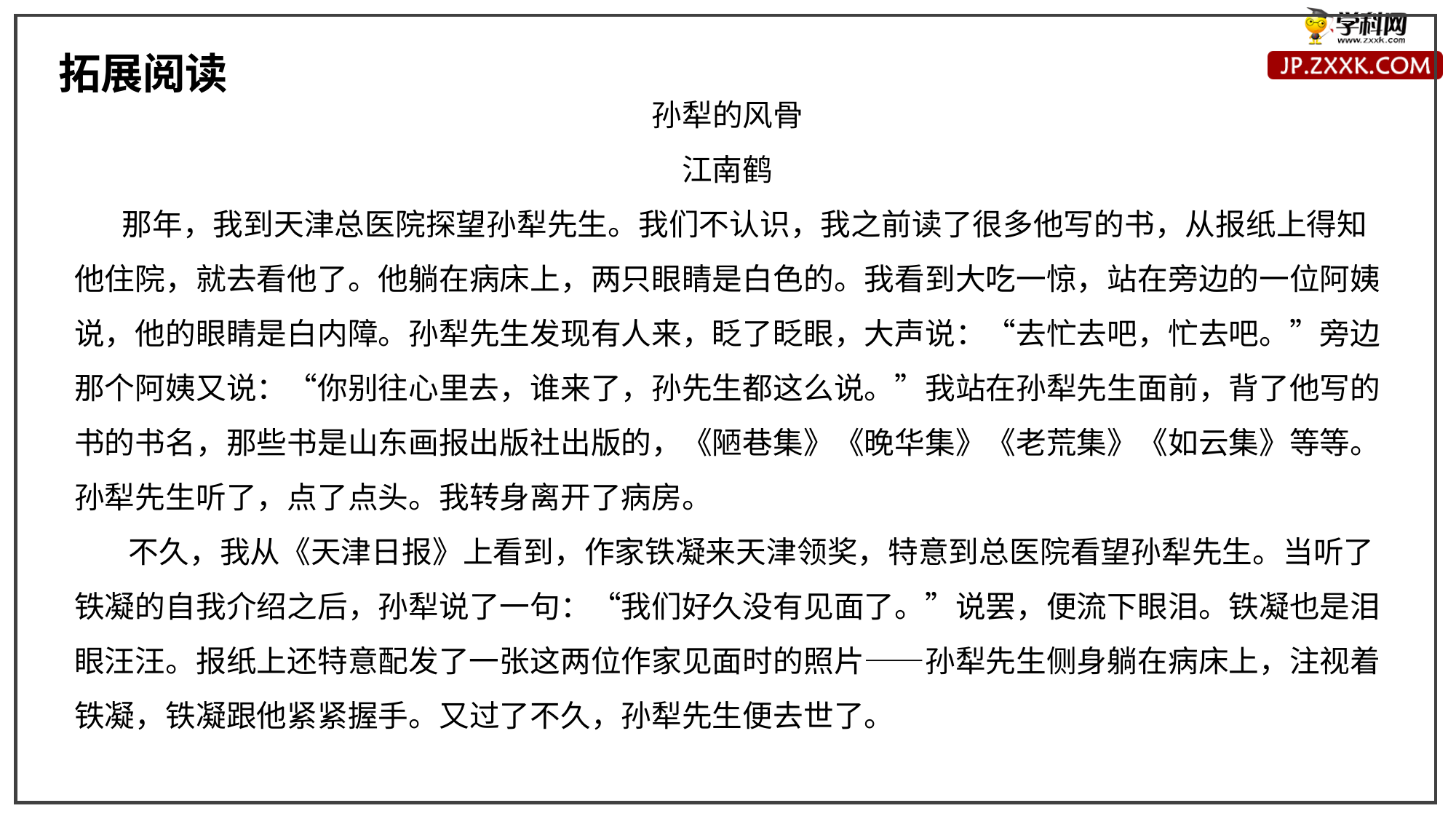

拓展阅读
孙犁的风骨
江南鹤
      那年，我到天津总医院探望孙犁先生。我们不认识，我之前读了很多他写的书，从报纸上得知他住院，就去看他了。他躺在病床上，两只眼睛是白色的。我看到大吃一惊，站在旁边的一位阿姨说，他的眼睛是白内障。孙犁先生发现有人来，眨了眨眼，大声说：“去忙去吧，忙去吧。”旁边那个阿姨又说：“你别往心里去，谁来了，孙先生都这么说。”我站在孙犁先生面前，背了他写的书的书名，那些书是山东画报出版社出版的，《陋巷集》《晚华集》《老荒集》《如云集》等等。孙犁先生听了，点了点头。我转身离开了病房。
       不久，我从《天津日报》上看到，作家铁凝来天津领奖，特意到总医院看望孙犁先生。当听了铁凝的自我介绍之后，孙犁说了一句：“我们好久没有见面了。”说罢，便流下眼泪。铁凝也是泪眼汪汪。报纸上还特意配发了一张这两位作家见面时的照片——孙犁先生侧身躺在病床上，注视着铁凝，铁凝跟他紧紧握手。又过了不久，孙犁先生便去世了。